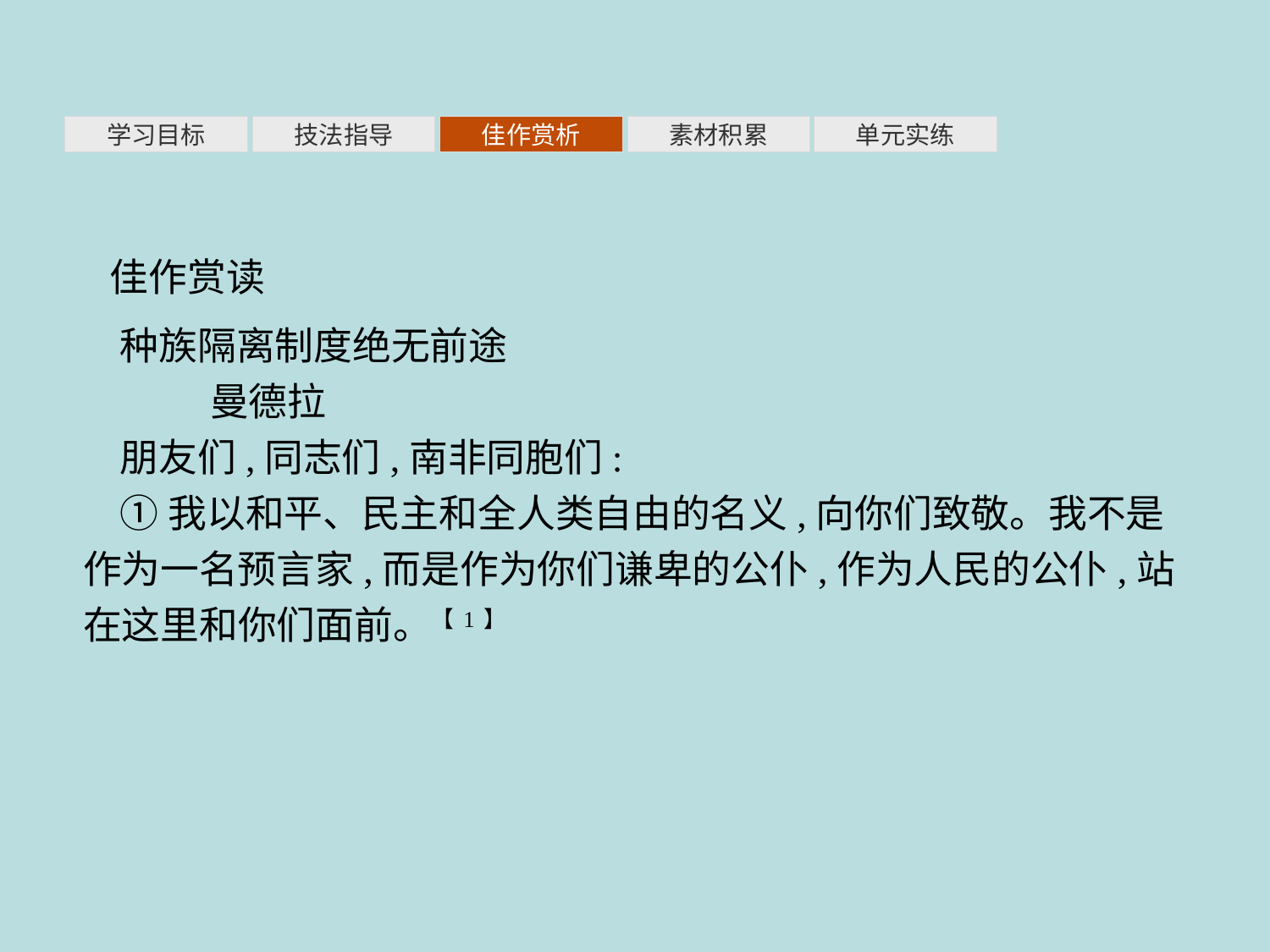

素材积累
学习目标
技法指导
佳作赏析
单元实练
佳作赏读
种族隔离制度绝无前途
	曼德拉
朋友们,同志们,南非同胞们:
①我以和平、民主和全人类自由的名义,向你们致敬。我不是作为一名预言家,而是作为你们谦卑的公仆,作为人民的公仆,站在这里和你们面前。【1】